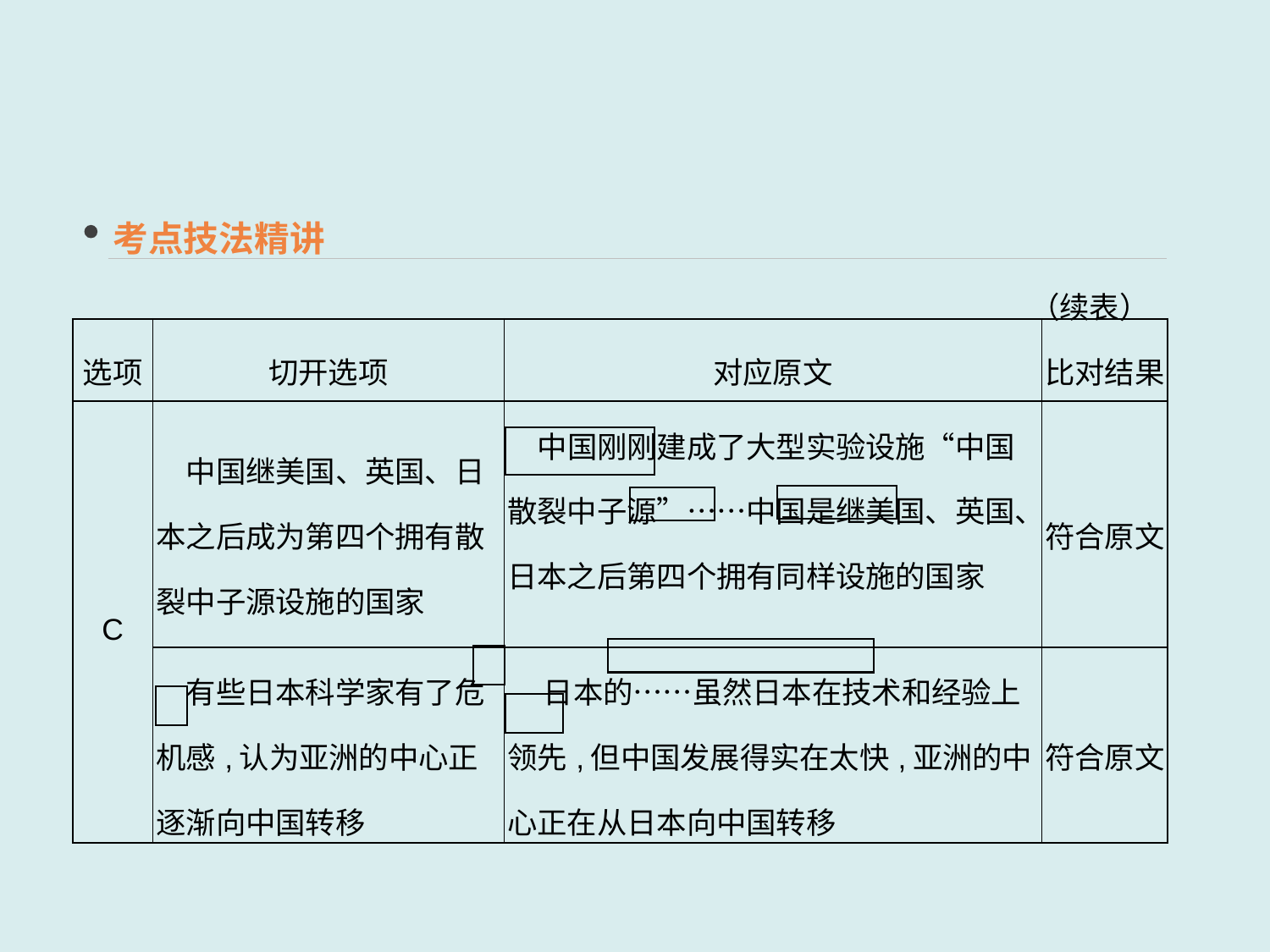

考点技法精讲

（续表）
| 选项 | 切开选项 | 对应原文 | 比对结果 |
| --- | --- | --- | --- |
| C | 中国继美国、英国、日本之后成为第四个拥有散裂中子源设施的国家 | 中国刚刚建成了大型实验设施“中国散裂中子源”……中国是继美国、英国、日本之后第四个拥有同样设施的国家 | 符合原文 |
|  | 有些日本科学家有了危机感,认为亚洲的中心正逐渐向中国转移 | 日本的……虽然日本在技术和经验上领先,但中国发展得实在太快,亚洲的中心正在从日本向中国转移 | 符合原文 |